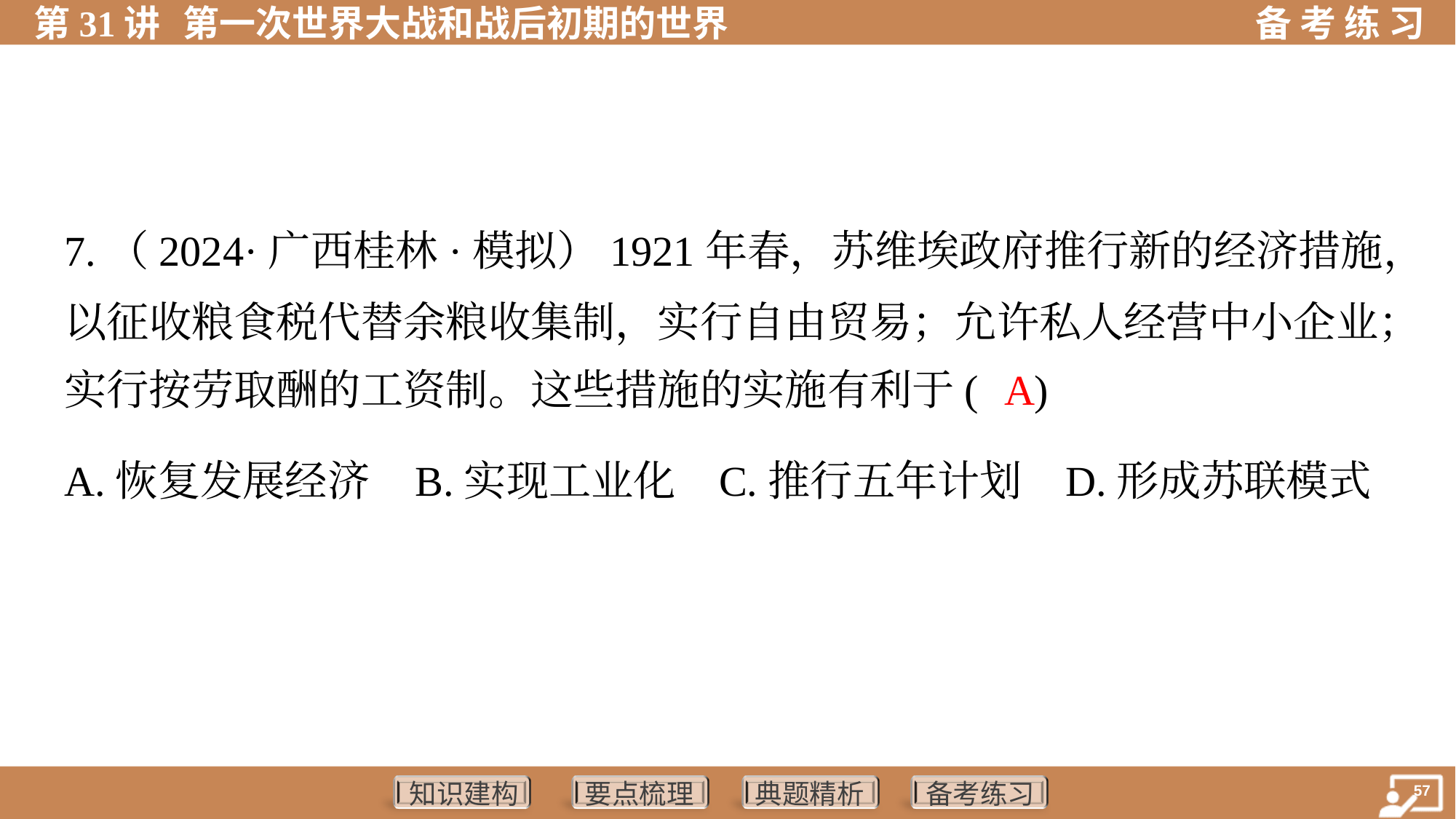

7.（2024·广西桂林·模拟）1921年春，苏维埃政府推行新的经济措施，
以征收粮食税代替余粮收集制，实行自由贸易；允许私人经营中小企业；
实行按劳取酬的工资制。这些措施的实施有利于(     )
A
A.恢复发展经济	B.实现工业化	C.推行五年计划	D.形成苏联模式